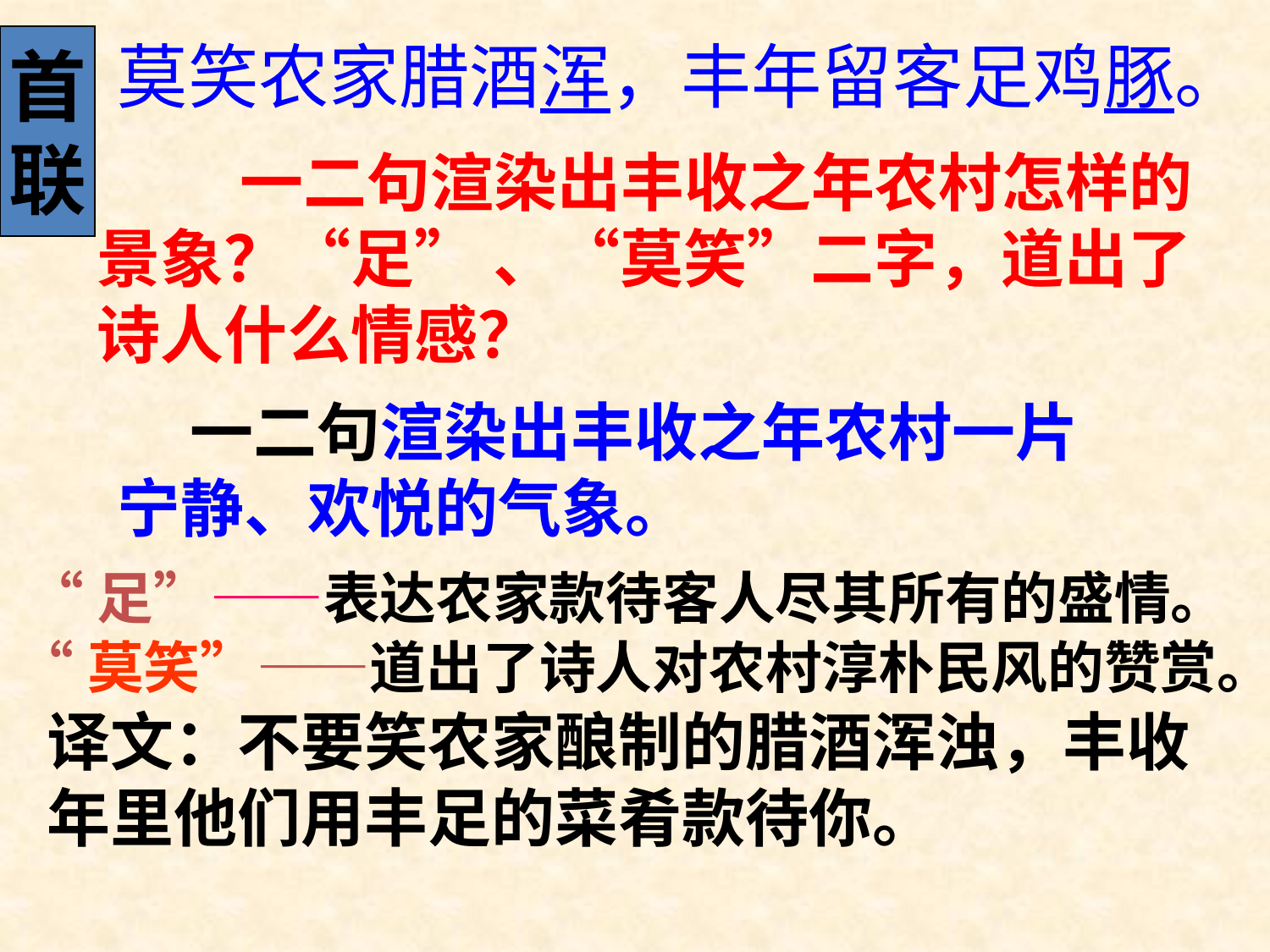

首
联
莫笑农家腊酒浑，丰年留客足鸡豚。
         一二句渲染出丰收之年农村怎样的景象？“足” 、“莫笑”二字，道出了诗人什么情感？
    一二句渲染出丰收之年农村一片宁静、欢悦的气象。
“足”——表达农家款待客人尽其所有的盛情。
“莫笑”——道出了诗人对农村淳朴民风的赞赏。
译文：不要笑农家酿制的腊酒浑浊，丰收年里他们用丰足的菜肴款待你。